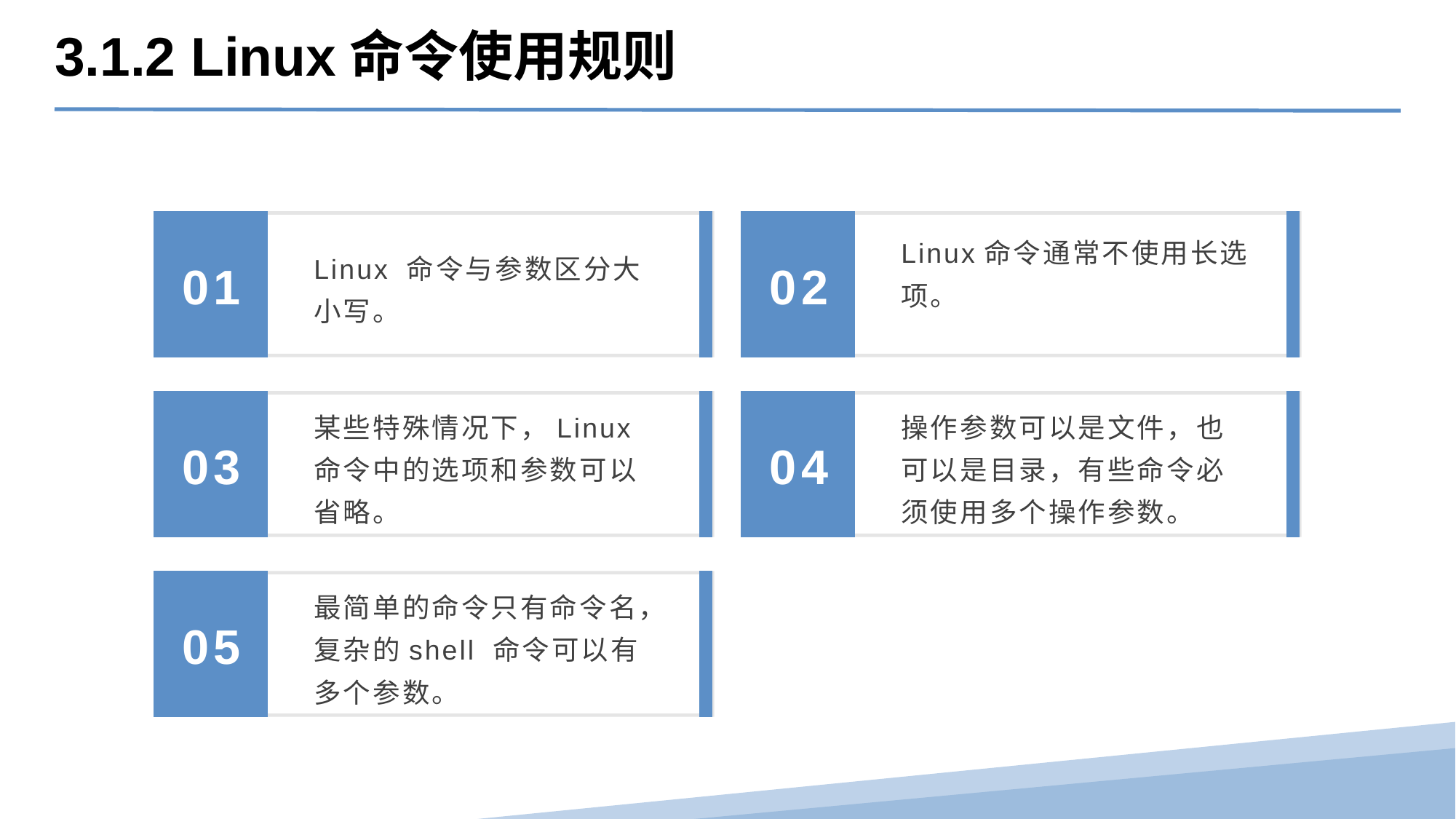

3.1.2 Linux命令使用规则

Linux 命令与参数区分大小写。
Linux命令通常不使用长选项。

01
02

某些特殊情况下，Linux命令中的选项和参数可以省略。
操作参数可以是文件，也可以是目录，有些命令必须使用多个操作参数。
03
04

最简单的命令只有命令名，复杂的shell 命令可以有多个参数。
05